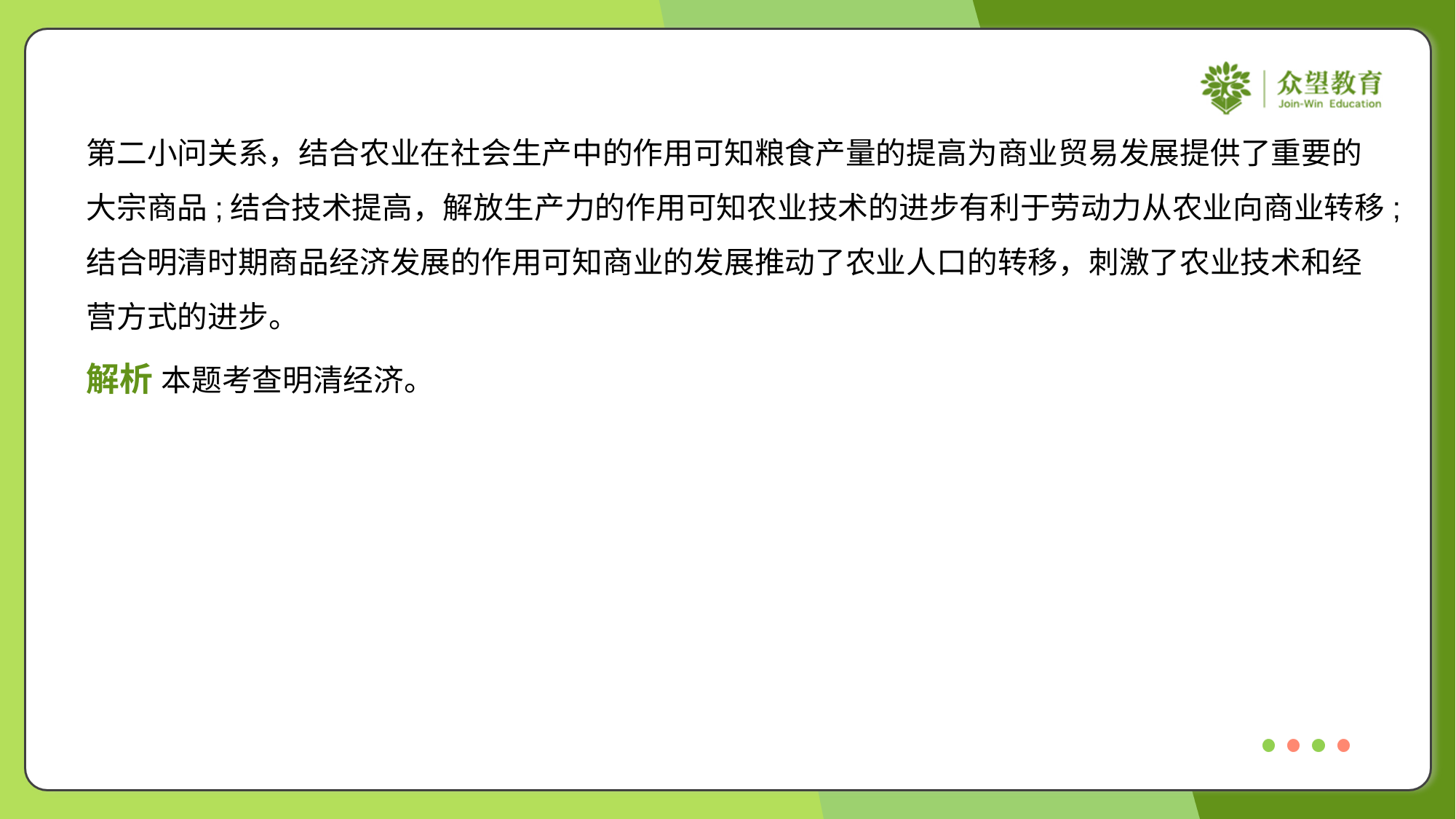

第二小问关系，结合农业在社会生产中的作用可知粮食产量的提高为商业贸易发展提供了重要的
大宗商品;结合技术提高，解放生产力的作用可知农业技术的进步有利于劳动力从农业向商业转移;
结合明清时期商品经济发展的作用可知商业的发展推动了农业人口的转移，刺激了农业技术和经
营方式的进步。
解析 本题考查明清经济。